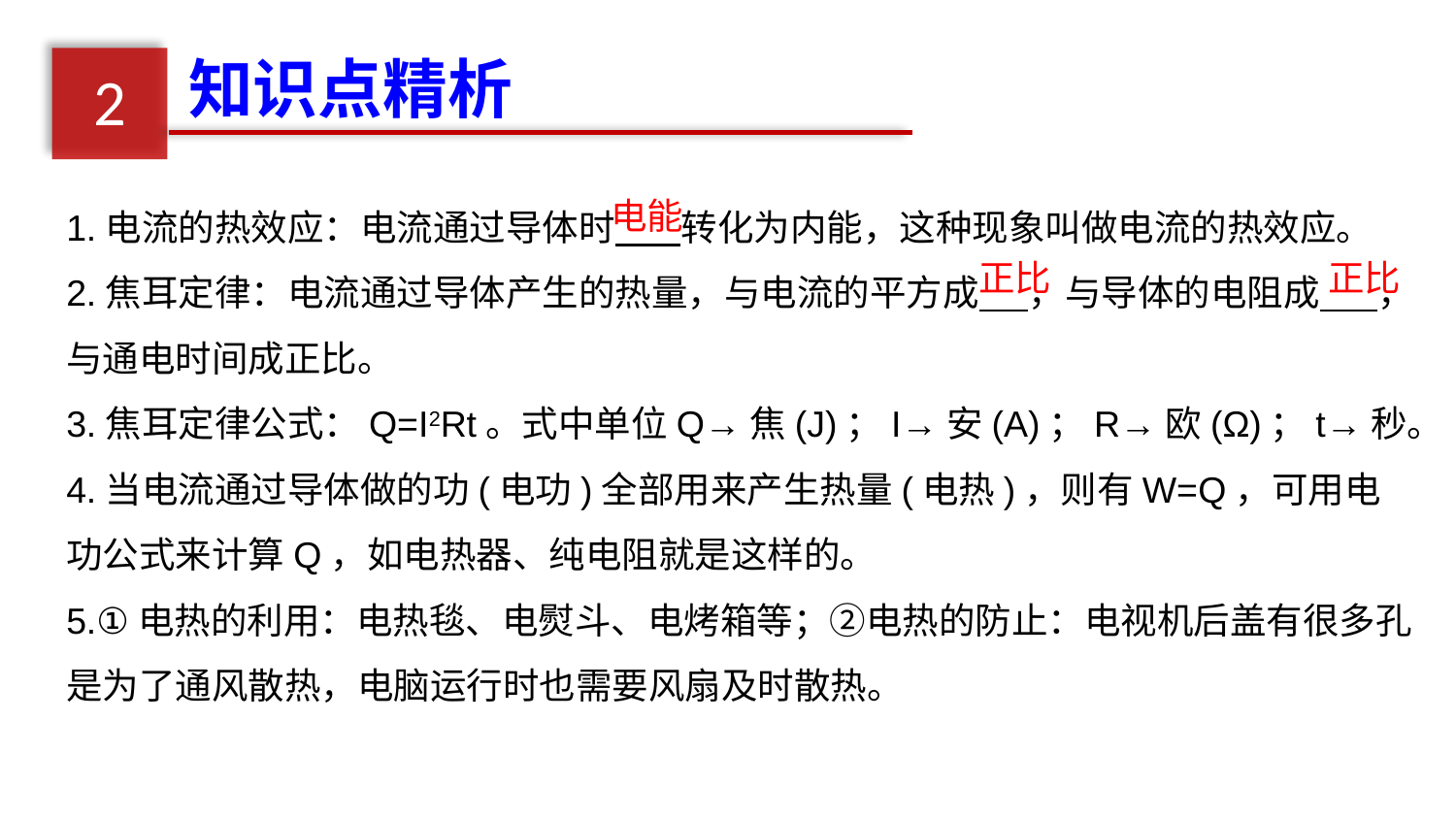

知识点精析

2
1.电流的热效应：电流通过导体时        转化为内能，这种现象叫做电流的热效应。
2.焦耳定律：电流通过导体产生的热量，与电流的平方成      ，与导体的电阻成       ，与通电时间成正比。
3.焦耳定律公式：Q=I2Rt。式中单位Q→焦(J)；I→安(A)；R→欧(Ω)；t→秒。
4.当电流通过导体做的功(电功)全部用来产生热量(电热)，则有W=Q，可用电功公式来计算Q，如电热器、纯电阻就是这样的。
5.①电热的利用：电热毯、电熨斗、电烤箱等；②电热的防止：电视机后盖有很多孔是为了通风散热，电脑运行时也需要风扇及时散热。
电能
正比
正比